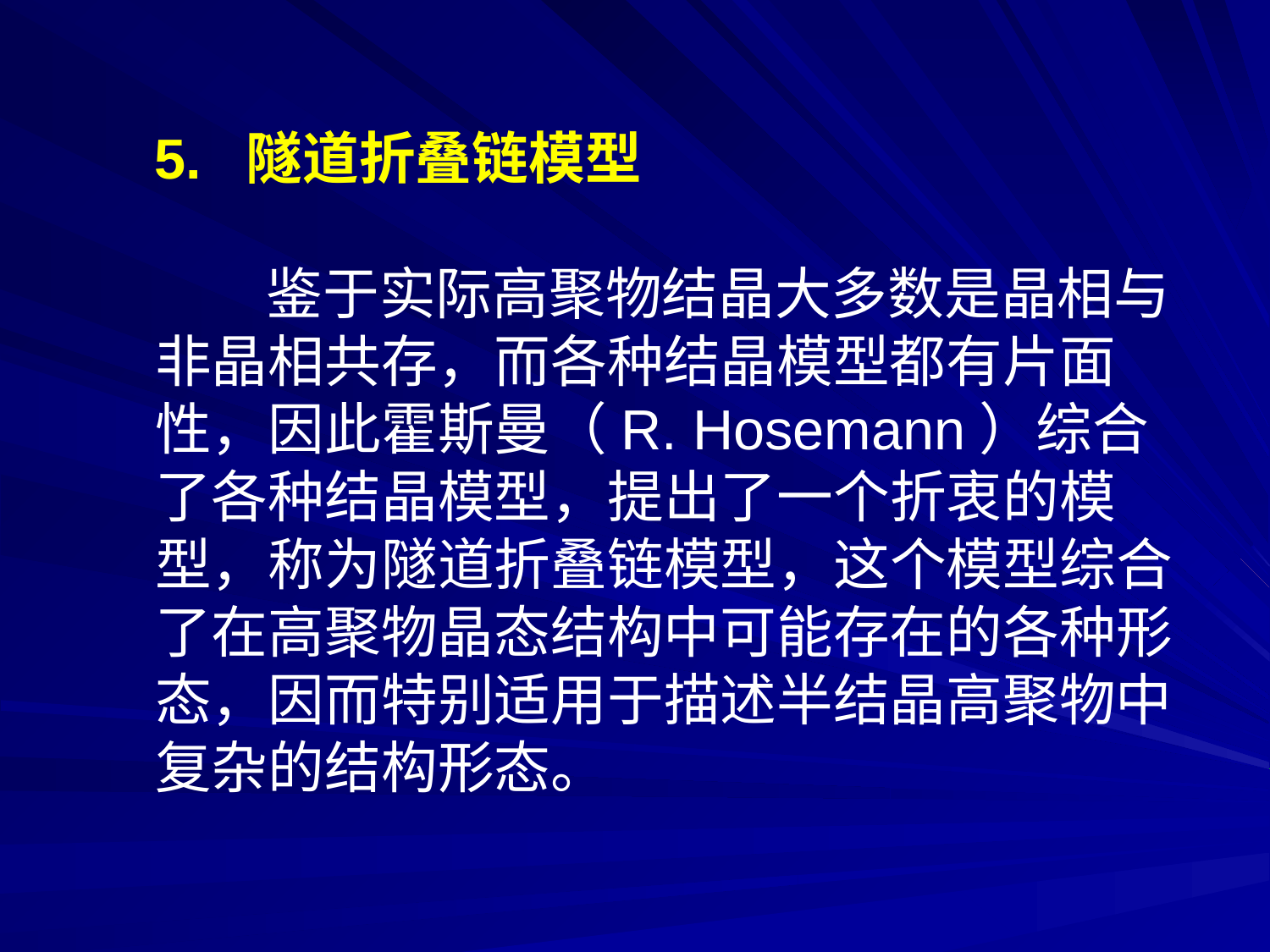

5.  隧道折叠链模型

       　鉴于实际高聚物结晶大多数是晶相与非晶相共存，而各种结晶模型都有片面性，因此霍斯曼（R. Hosemann）综合了各种结晶模型，提出了一个折衷的模型，称为隧道折叠链模型，这个模型综合了在高聚物晶态结构中可能存在的各种形态，因而特别适用于描述半结晶高聚物中复杂的结构形态。